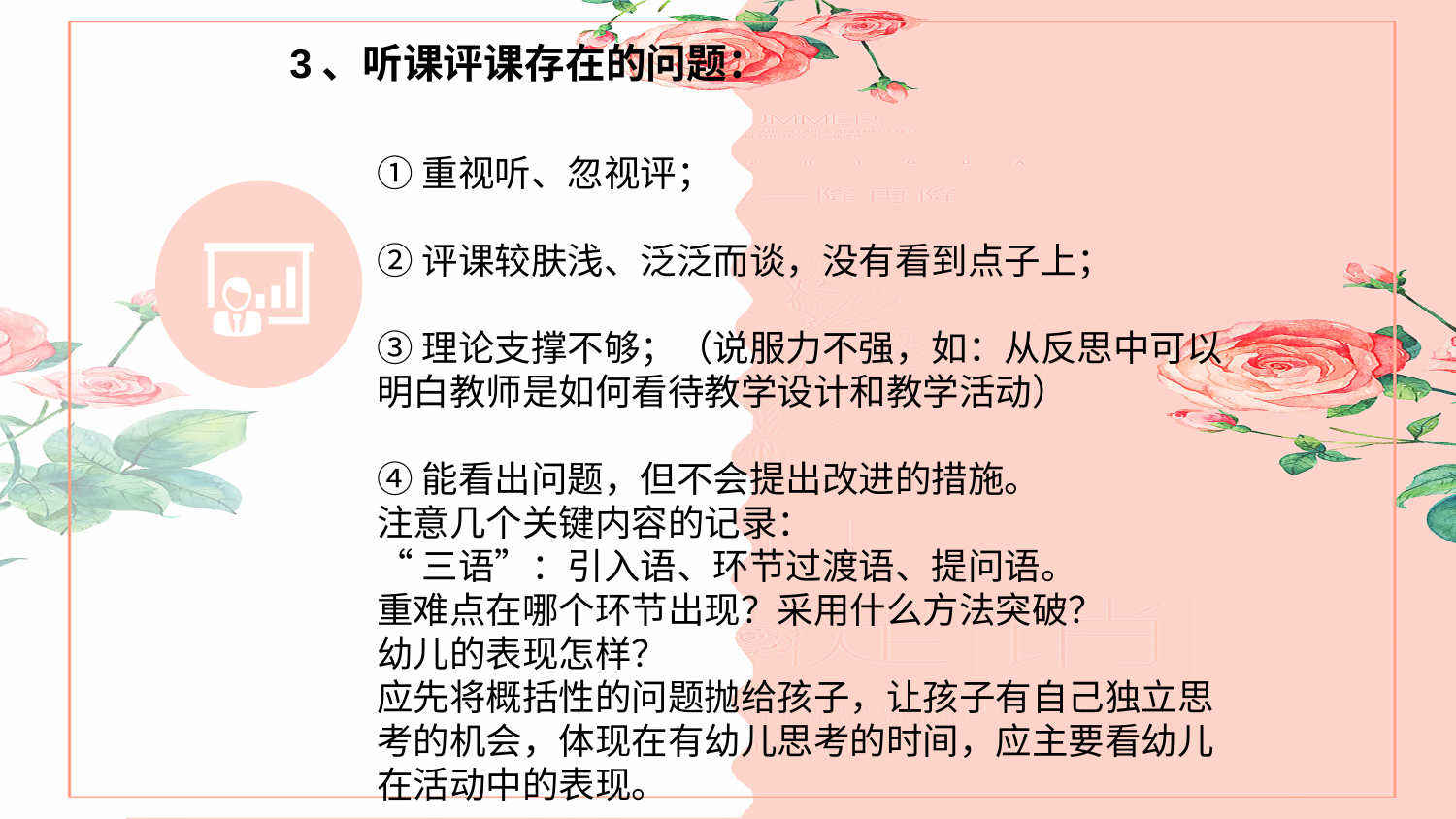

3、听课评课存在的问题：

①重视听、忽视评；

②评课较肤浅、泛泛而谈，没有看到点子上；

③理论支撑不够；（说服力不强，如：从反思中可以明白教师是如何看待教学设计和教学活动）

④能看出问题，但不会提出改进的措施。
注意几个关键内容的记录：
“三语”：引入语、环节过渡语、提问语。
重难点在哪个环节出现？采用什么方法突破？
幼儿的表现怎样？
应先将概括性的问题抛给孩子，让孩子有自己独立思考的机会，体现在有幼儿思考的时间，应主要看幼儿在活动中的表现。